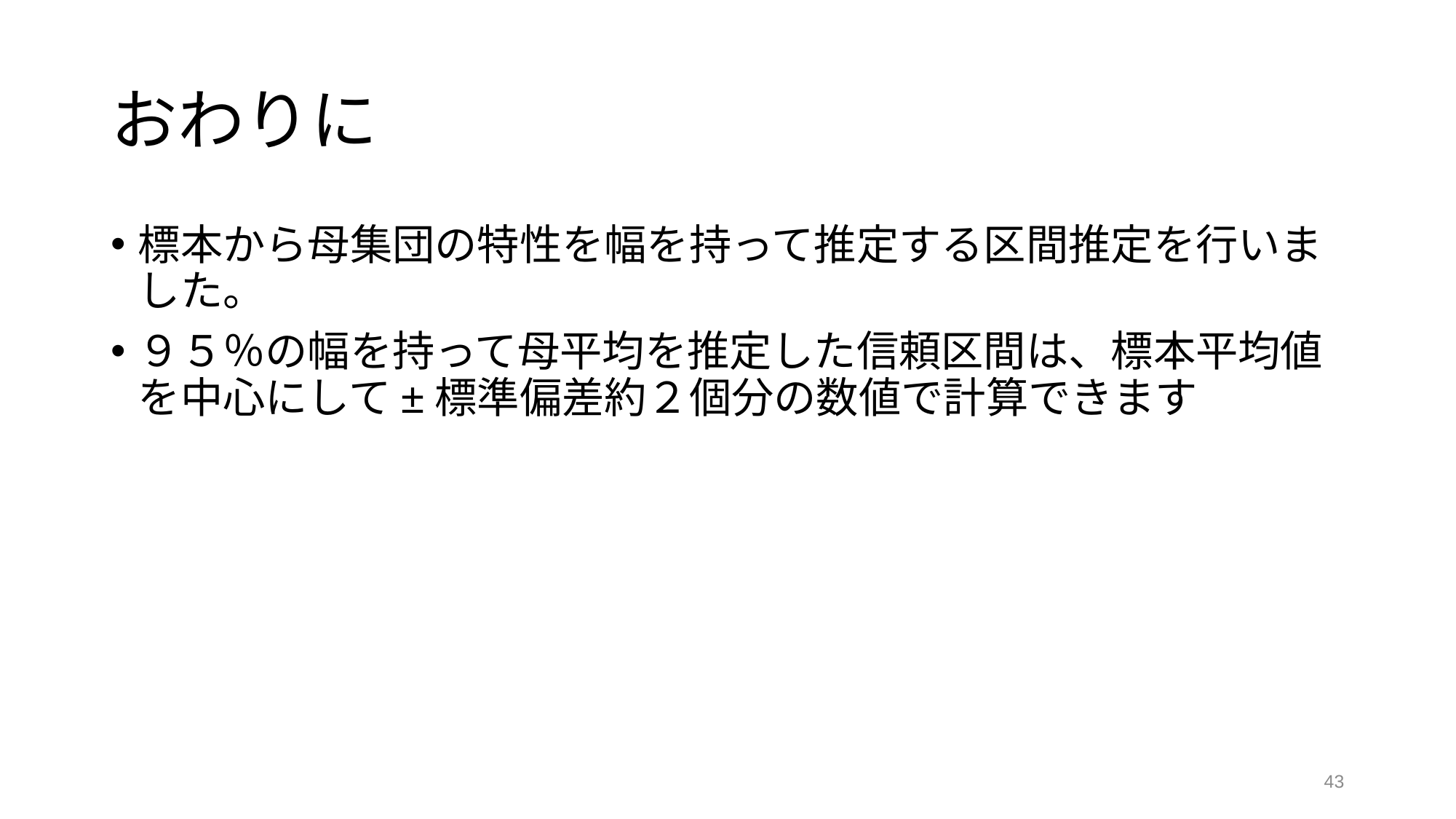

# おわりに
標本から母集団の特性を幅を持って推定する区間推定を行いました。
９５％の幅を持って母平均を推定した信頼区間は、標本平均値を中心にして±標準偏差約２個分の数値で計算できます
43